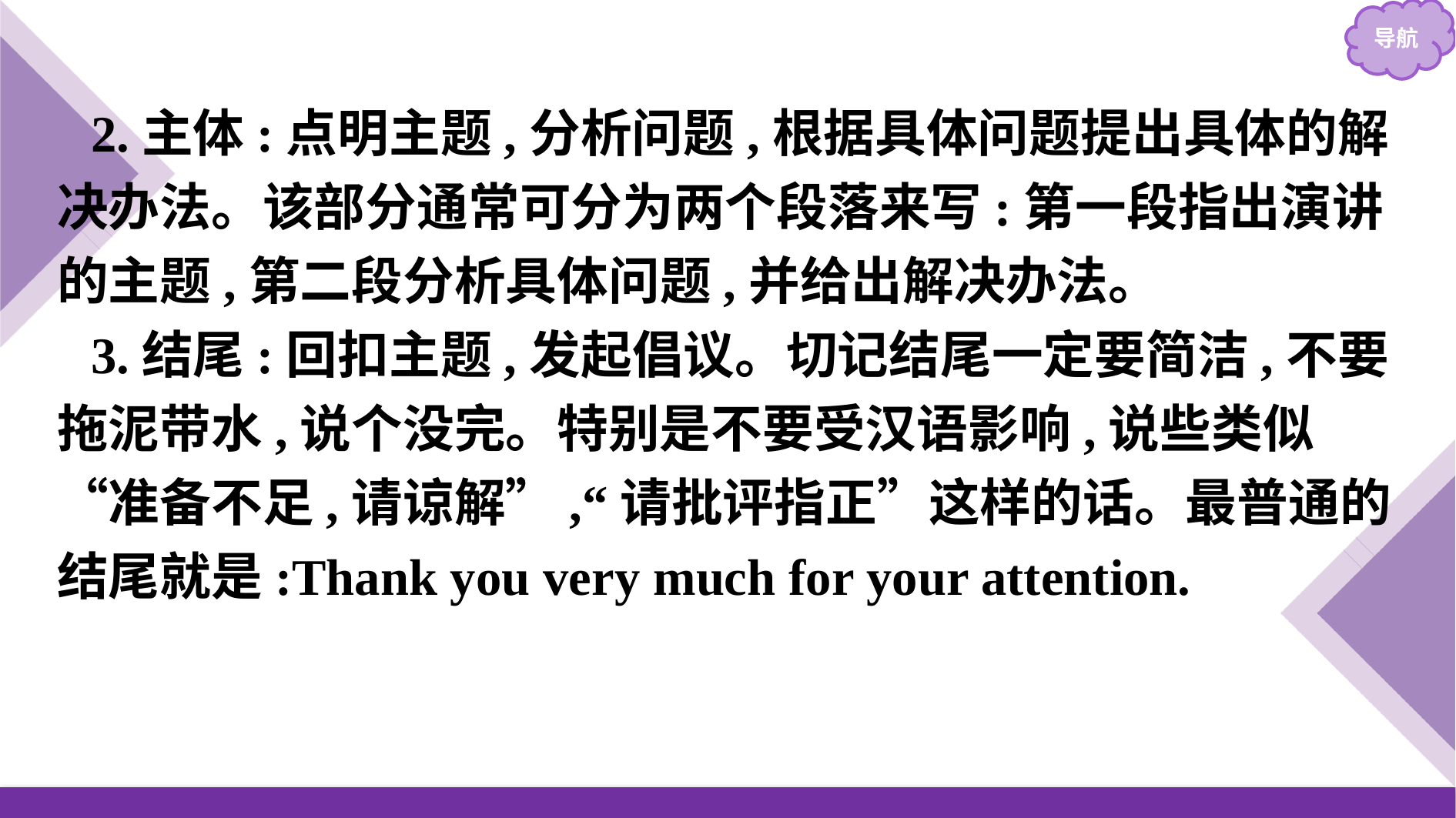

2.主体:点明主题,分析问题,根据具体问题提出具体的解决办法。该部分通常可分为两个段落来写:第一段指出演讲的主题,第二段分析具体问题,并给出解决办法。
3.结尾:回扣主题,发起倡议。切记结尾一定要简洁,不要拖泥带水,说个没完。特别是不要受汉语影响,说些类似“准备不足,请谅解”,“请批评指正”这样的话。最普通的结尾就是:Thank you very much for your attention.